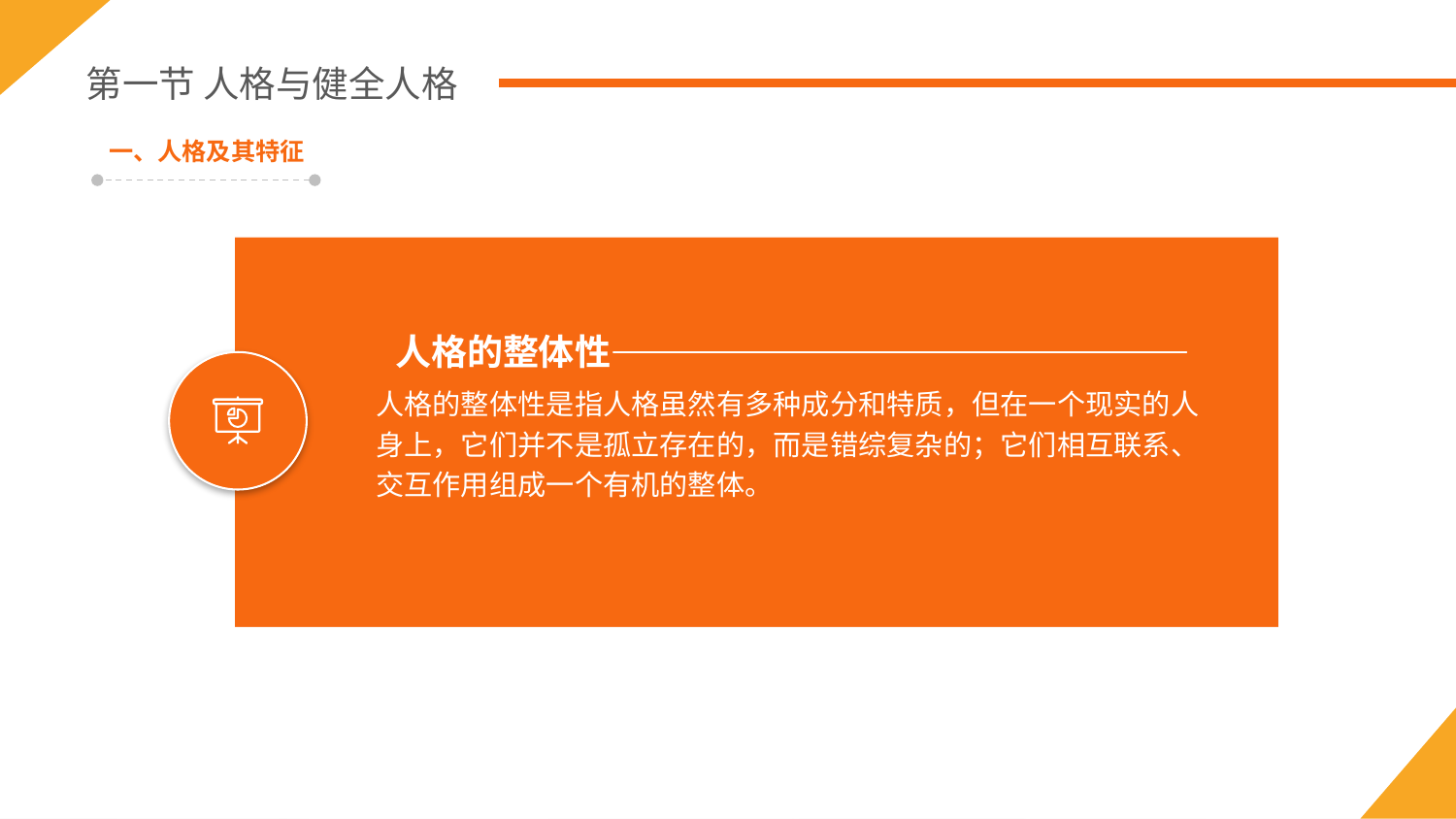

第一节 人格与健全人格
一、人格及其特征

人格的整体性

人格的整体性是指人格虽然有多种成分和特质，但在一个现实的人身上，它们并不是孤立存在的，而是错综复杂的；它们相互联系、交互作用组成一个有机的整体。